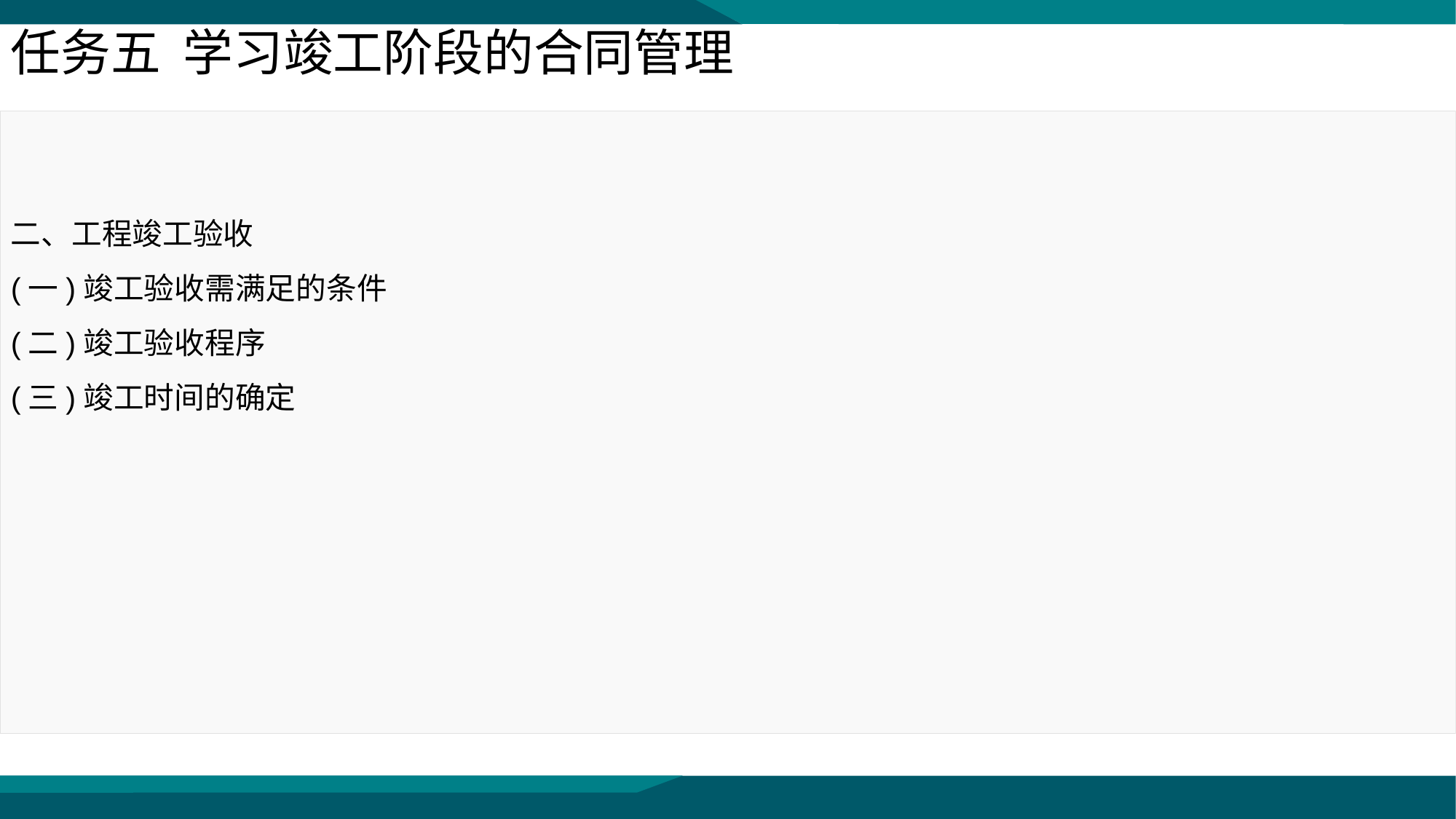

任务五  学习竣工阶段的合同管理
二、工程竣工验收
(一)竣工验收需满足的条件
(二)竣工验收程序
(三)竣工时间的确定